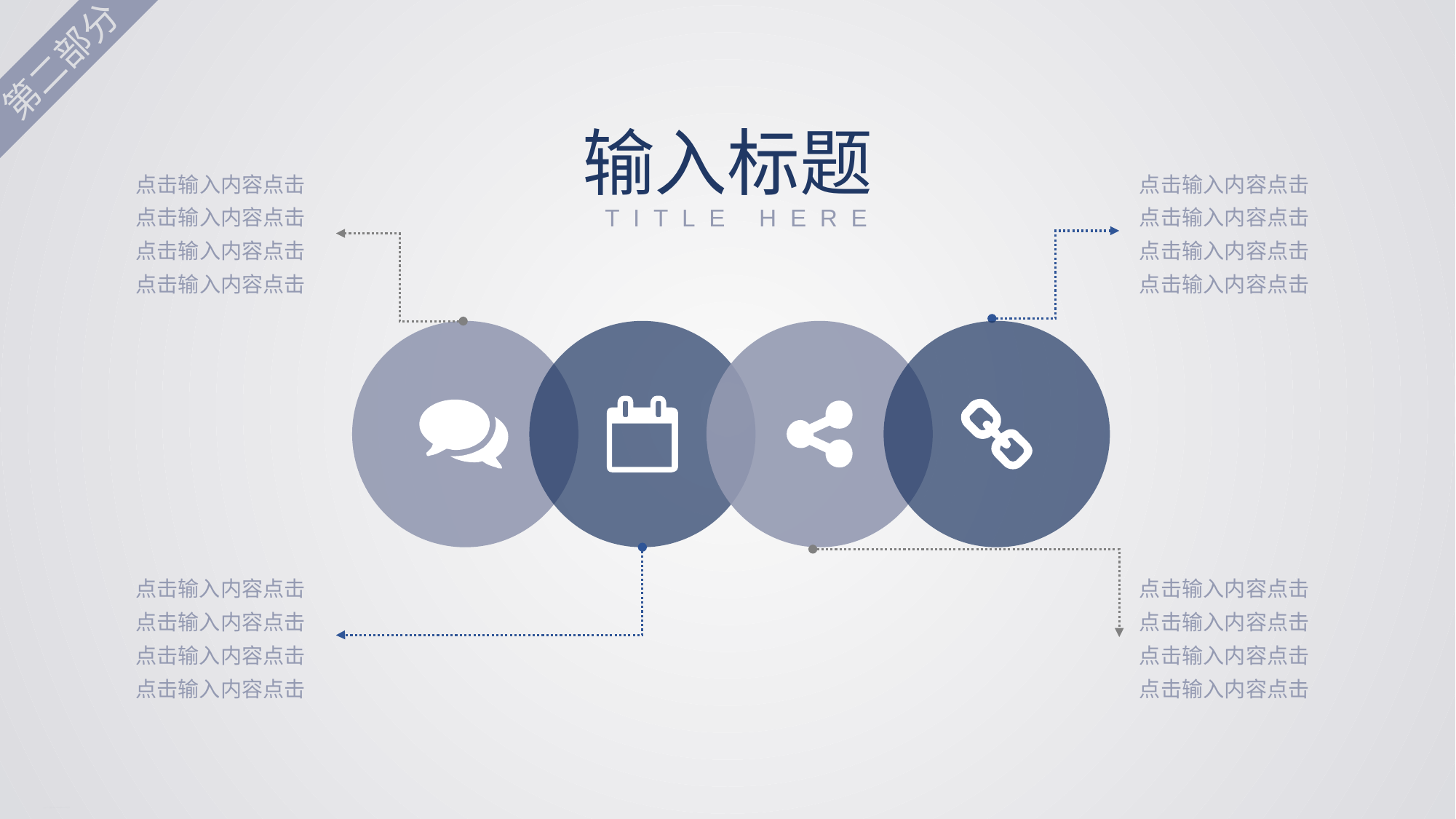

第二部分
输入标题
TITLE HERE
点击输入内容点击
点击输入内容点击
点击输入内容点击
点击输入内容点击
点击输入内容点击
点击输入内容点击
点击输入内容点击
点击输入内容点击

点击输入内容点击
点击输入内容点击
点击输入内容点击
点击输入内容点击
点击输入内容点击
点击输入内容点击
点击输入内容点击
点击输入内容点击
行业PPT模板http://www.1ppt.com/hangye/